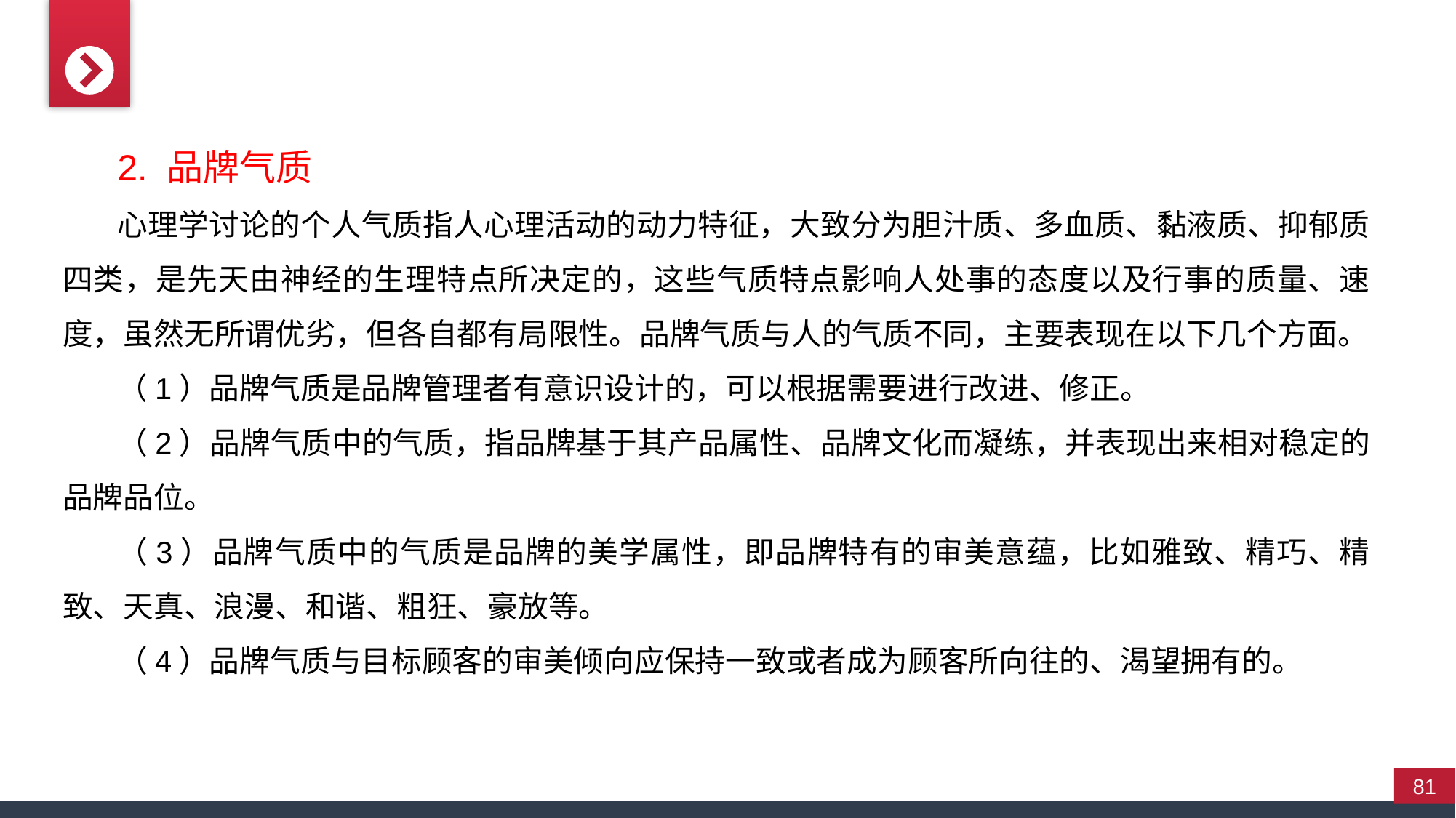

2. 品牌气质
心理学讨论的个人气质指人心理活动的动力特征，大致分为胆汁质、多血质、黏液质、抑郁质四类，是先天由神经的生理特点所决定的，这些气质特点影响人处事的态度以及行事的质量、速度，虽然无所谓优劣，但各自都有局限性。品牌气质与人的气质不同，主要表现在以下几个方面。
（1）品牌气质是品牌管理者有意识设计的，可以根据需要进行改进、修正。
（2）品牌气质中的气质，指品牌基于其产品属性、品牌文化而凝练，并表现出来相对稳定的品牌品位。
（3）品牌气质中的气质是品牌的美学属性，即品牌特有的审美意蕴，比如雅致、精巧、精致、天真、浪漫、和谐、粗狂、豪放等。
（4）品牌气质与目标顾客的审美倾向应保持一致或者成为顾客所向往的、渴望拥有的。